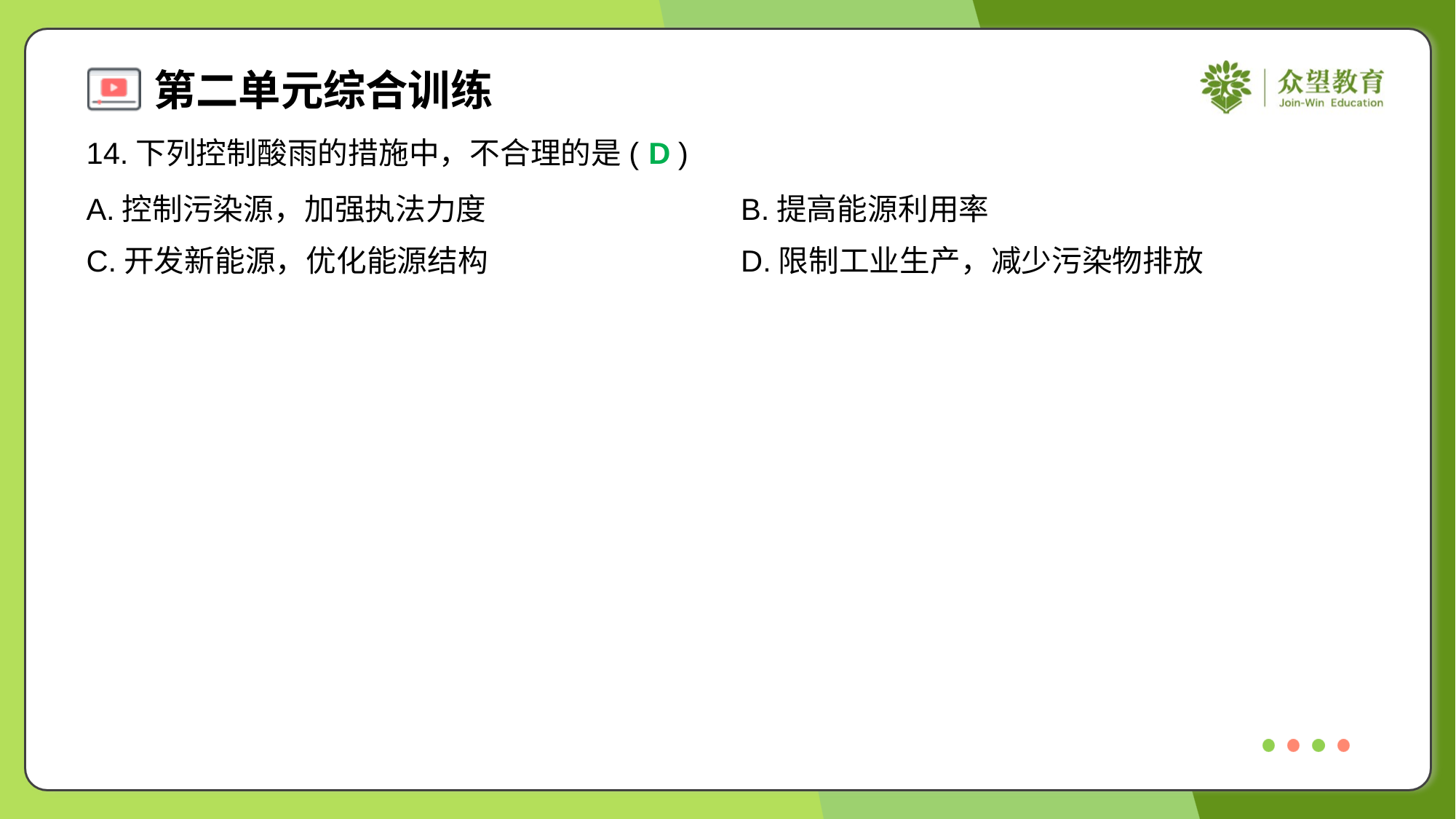

14.下列控制酸雨的措施中，不合理的是(     )
D
A.控制污染源，加强执法力度	B.提高能源利用率
C.开发新能源，优化能源结构	D.限制工业生产，减少污染物排放